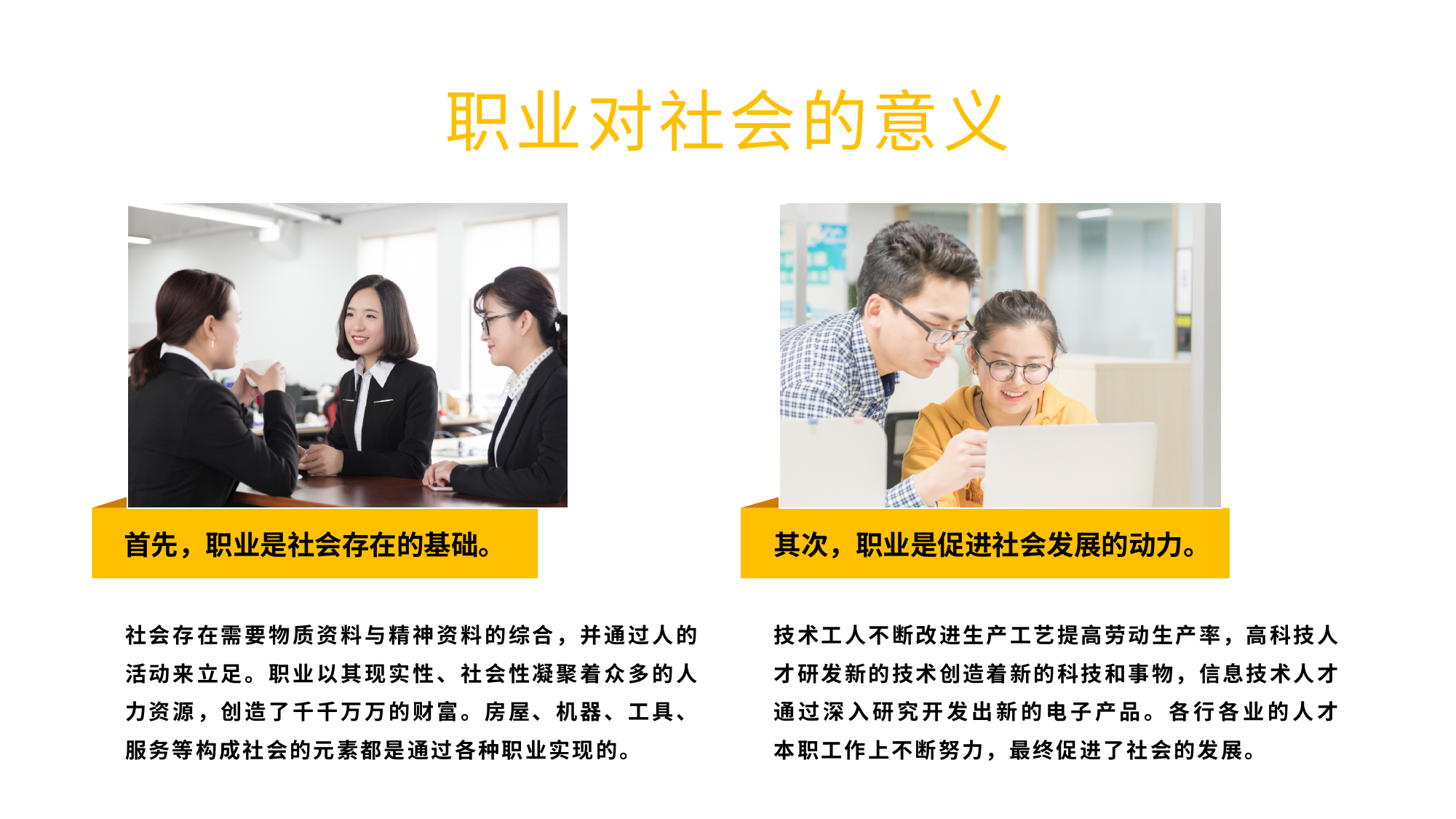

职业对社会的意义

首先，职业是社会存在的基础。
其次，职业是促进社会发展的动力。
社会存在需要物质资料与精神资料的综合，并通过人的活动来立足。职业以其现实性、社会性凝聚着众多的人力资源，创造了千千万万的财富。房屋、机器、工具、服务等构成社会的元素都是通过各种职业实现的。
技术工人不断改进生产工艺提高劳动生产率，高科技人才研发新的技术创造着新的科技和事物，信息技术人才通过深入研究开发出新的电子产品。各行各业的人才 本职工作上不断努力，最终促进了社会的发展。